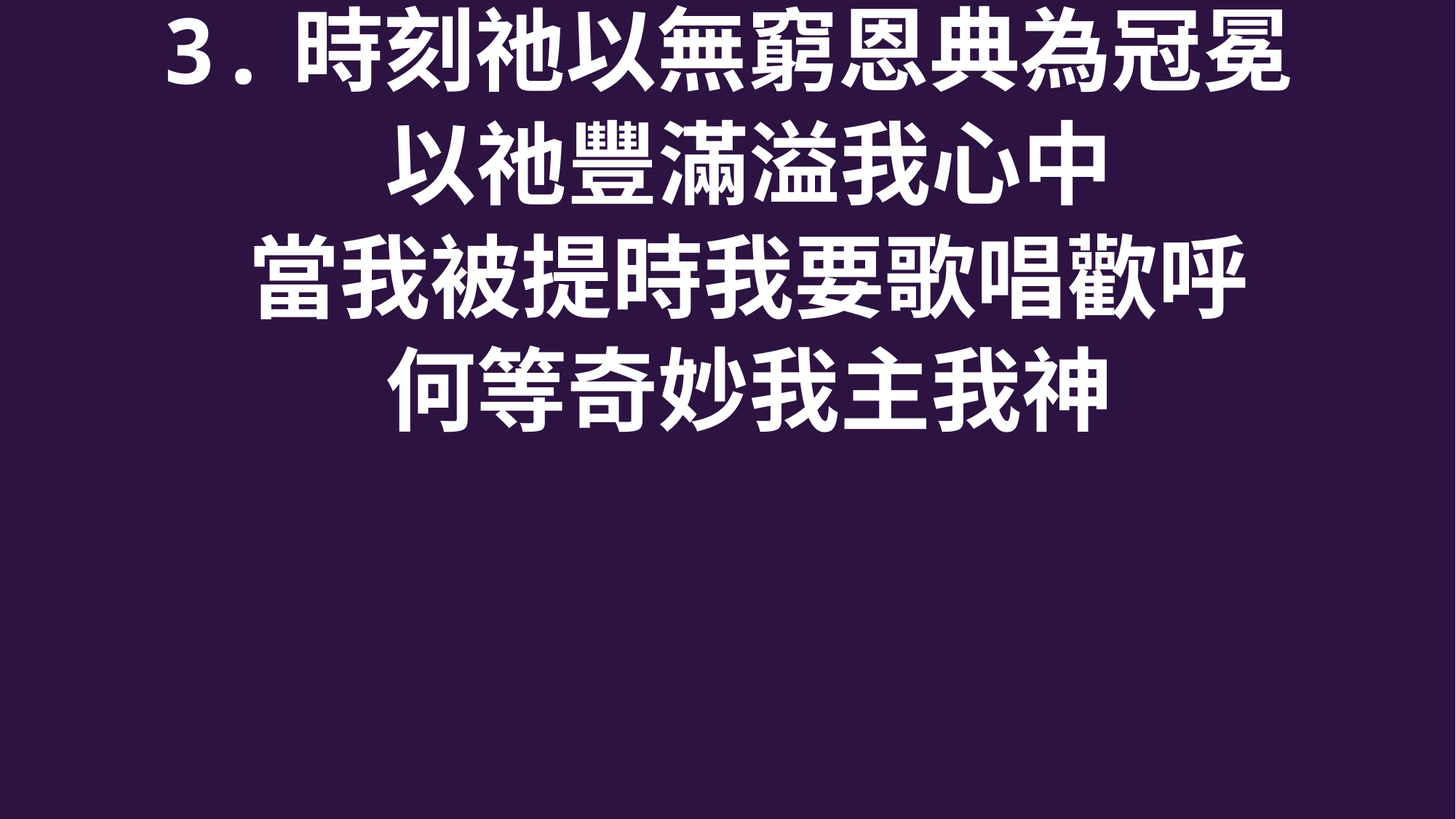

3.時刻祂以無窮恩典為冠冕
 以祂豐滿溢我心中
 當我被提時我要歌唱歡呼
 何等奇妙我主我神